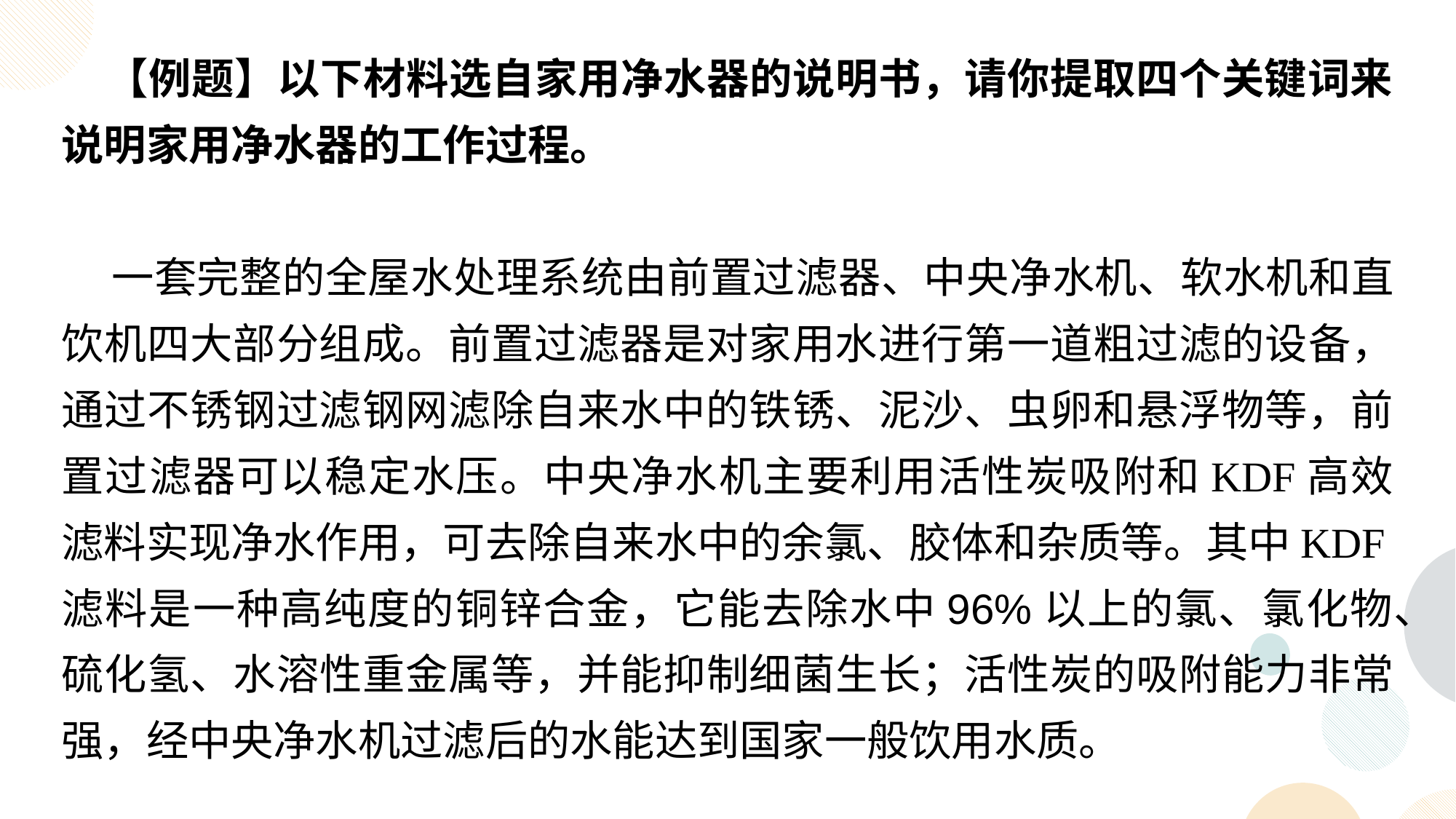

【例题】以下材料选自家用净水器的说明书，请你提取四个关键词来说明家用净水器的工作过程。

    一套完整的全屋水处理系统由前置过滤器、中央净水机、软水机和直饮机四大部分组成。前置过滤器是对家用水进行第一道粗过滤的设备，通过不锈钢过滤钢网滤除自来水中的铁锈、泥沙、虫卵和悬浮物等，前置过滤器可以稳定水压。中央净水机主要利用活性炭吸附和KDF高效滤料实现净水作用，可去除自来水中的余氯、胶体和杂质等。其中KDF滤料是一种高纯度的铜锌合金，它能去除水中96%以上的氯、氯化物、硫化氢、水溶性重金属等，并能抑制细菌生长；活性炭的吸附能力非常强，经中央净水机过滤后的水能达到国家一般饮用水质。